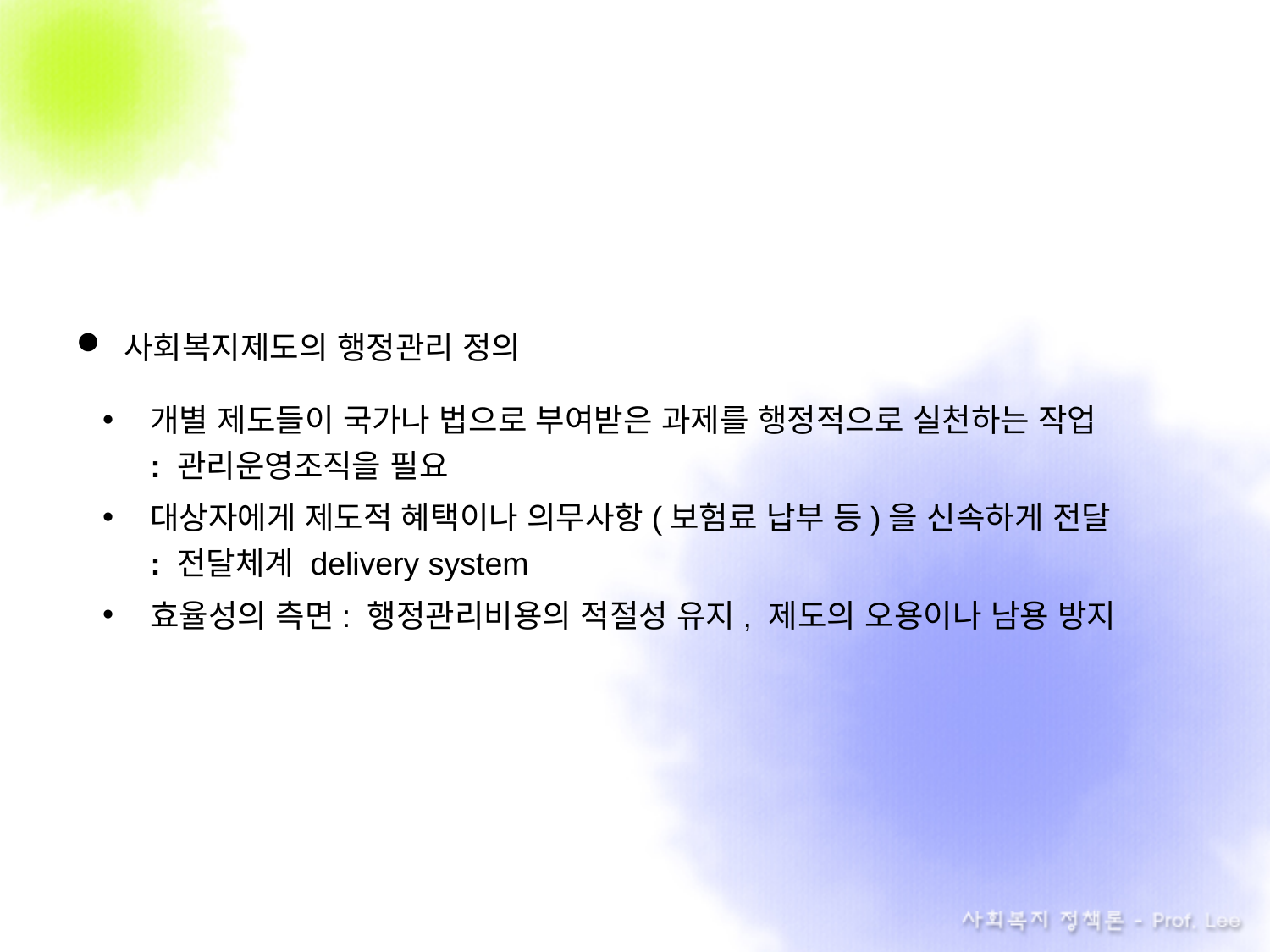

사회복지제도의 행정관리 정의

개별 제도들이 국가나 법으로 부여받은 과제를 행정적으로 실천하는 작업
: 관리운영조직을 필요
대상자에게 제도적 혜택이나 의무사항(보험료 납부 등)을 신속하게 전달
: 전달체계 delivery system
효율성의 측면: 행정관리비용의 적절성 유지, 제도의 오용이나 남용 방지